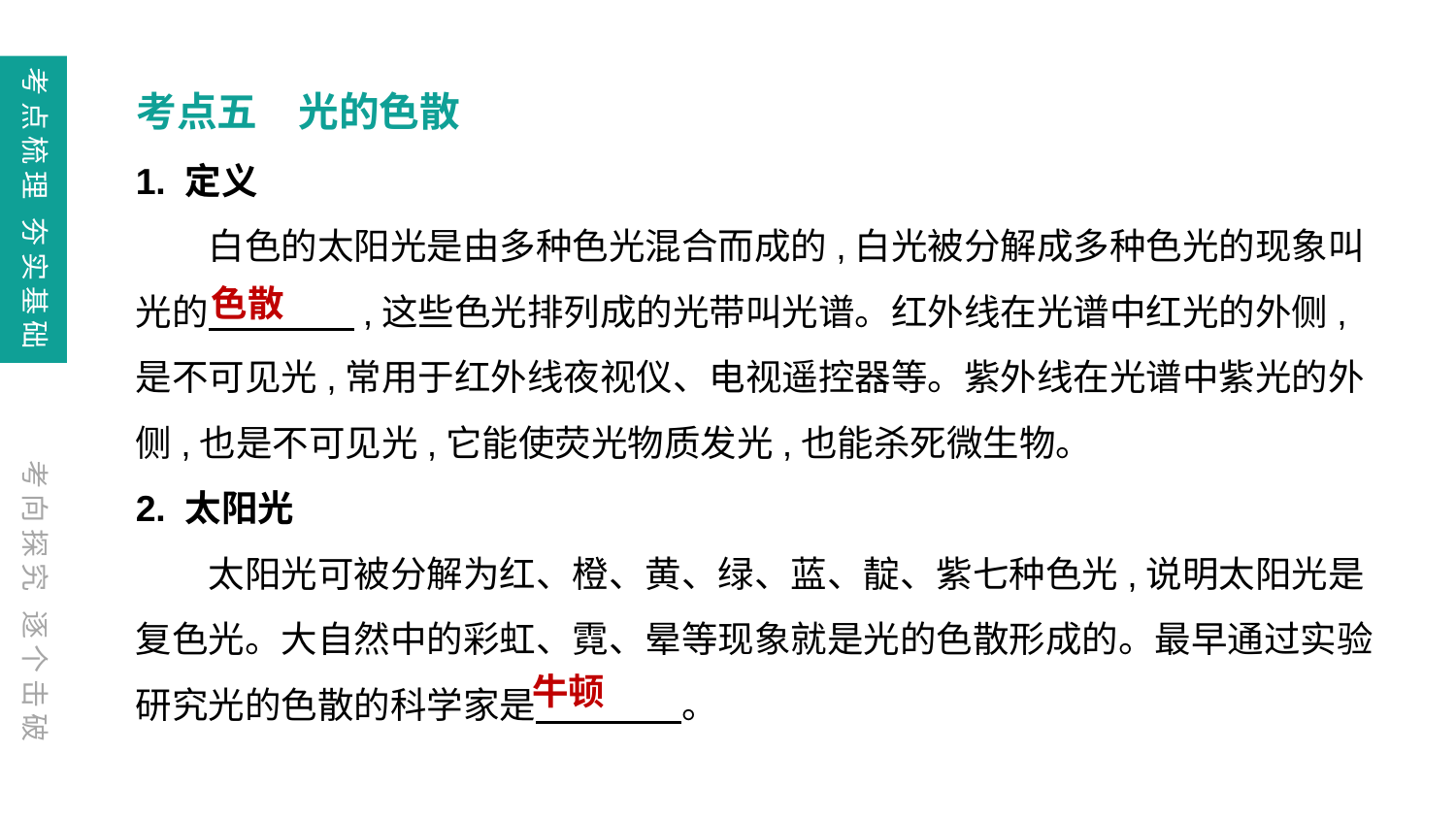

考点梳理 夯实基础
考点五　光的色散
1. 定义
　　白色的太阳光是由多种色光混合而成的,白光被分解成多种色光的现象叫光的　　　　,这些色光排列成的光带叫光谱。红外线在光谱中红光的外侧,是不可见光,常用于红外线夜视仪、电视遥控器等。紫外线在光谱中紫光的外侧,也是不可见光,它能使荧光物质发光,也能杀死微生物。
2. 太阳光
　　太阳光可被分解为红、橙、黄、绿、蓝、靛、紫七种色光,说明太阳光是复色光。大自然中的彩虹、霓、晕等现象就是光的色散形成的。最早通过实验研究光的色散的科学家是　　　　。
色散
考向探究 逐个击破
牛顿